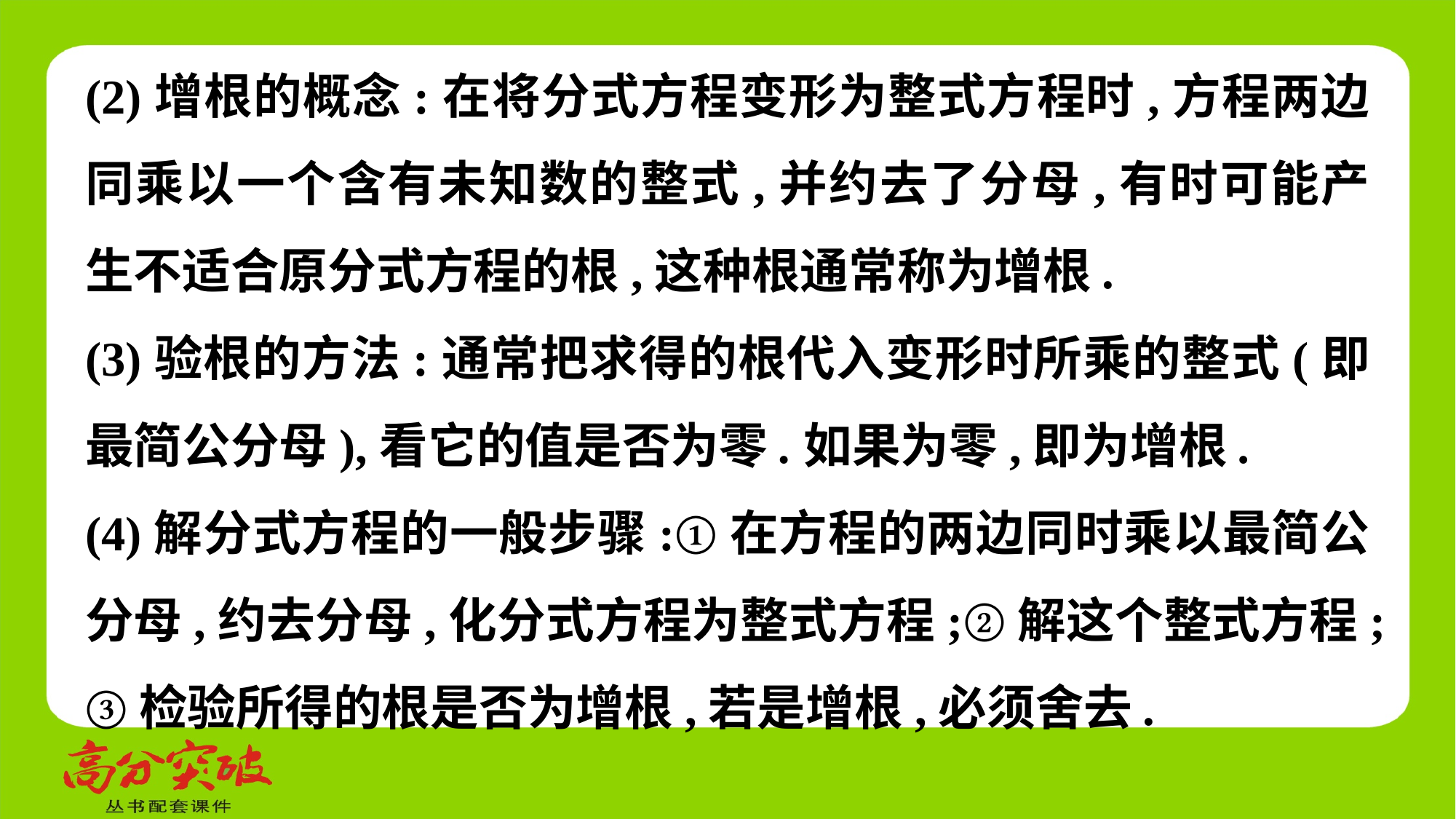

(2)增根的概念:在将分式方程变形为整式方程时,方程两边同乘以一个含有未知数的整式,并约去了分母,有时可能产生不适合原分式方程的根,这种根通常称为增根.
(3)验根的方法:通常把求得的根代入变形时所乘的整式(即最简公分母),看它的值是否为零.如果为零,即为增根.
(4)解分式方程的一般步骤:①在方程的两边同时乘以最简公分母,约去分母,化分式方程为整式方程;②解这个整式方程;③检验所得的根是否为增根,若是增根,必须舍去.